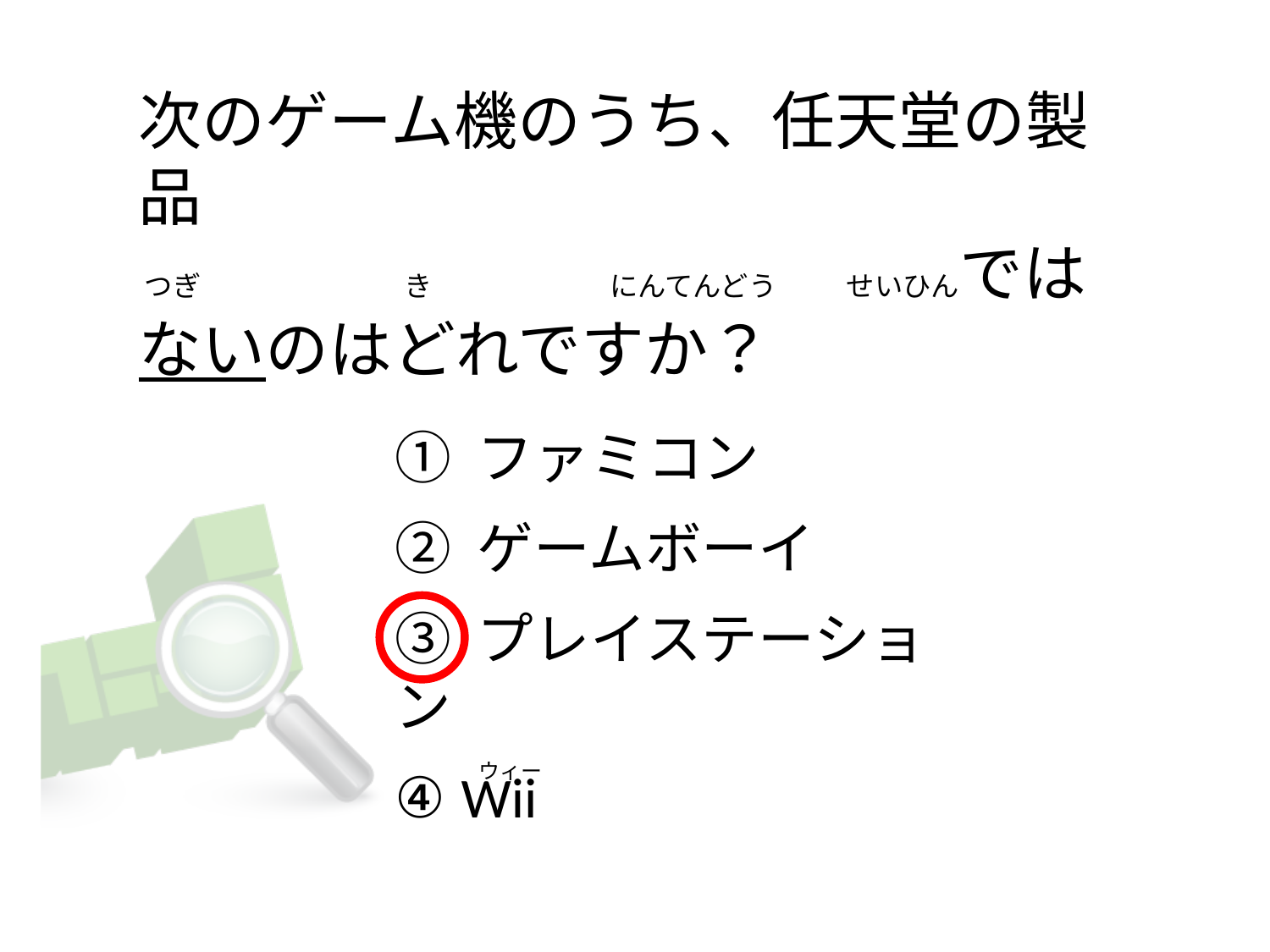

# 次のゲーム機のうち、任天堂の製品  つぎ                                き                            にんてんどう           せいひんではないのはどれですか？
① ファミコン
② ゲームボーイ
③ プレイステーション
④ Wii

ウィー